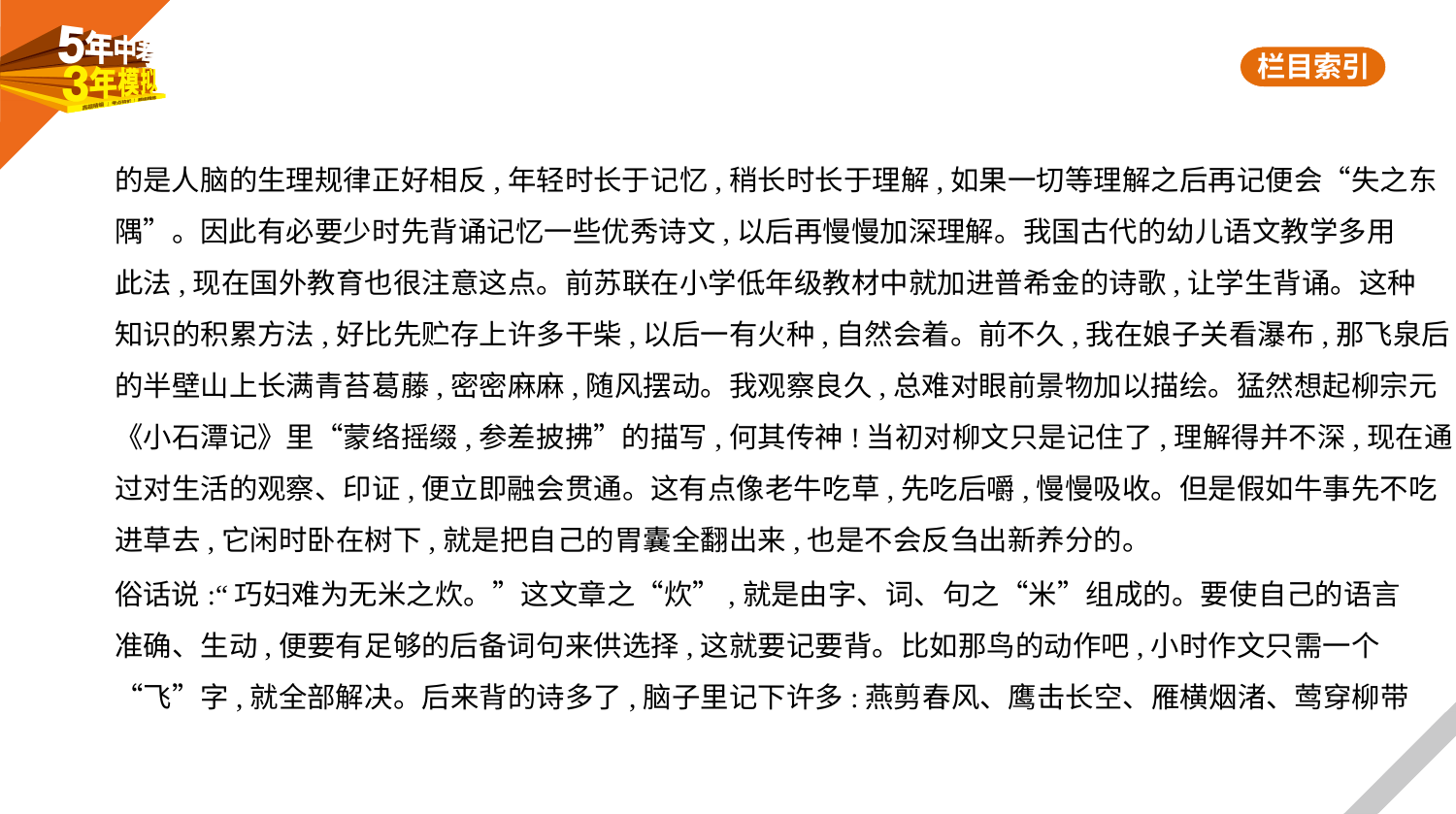

的是人脑的生理规律正好相反,年轻时长于记忆,稍长时长于理解,如果一切等理解之后再记便会“失之东
隅”。因此有必要少时先背诵记忆一些优秀诗文,以后再慢慢加深理解。我国古代的幼儿语文教学多用
此法,现在国外教育也很注意这点。前苏联在小学低年级教材中就加进普希金的诗歌,让学生背诵。这种
知识的积累方法,好比先贮存上许多干柴,以后一有火种,自然会着。前不久,我在娘子关看瀑布,那飞泉后
的半壁山上长满青苔葛藤,密密麻麻,随风摆动。我观察良久,总难对眼前景物加以描绘。猛然想起柳宗元
《小石潭记》里“蒙络摇缀,参差披拂”的描写,何其传神!当初对柳文只是记住了,理解得并不深,现在通
过对生活的观察、印证,便立即融会贯通。这有点像老牛吃草,先吃后嚼,慢慢吸收。但是假如牛事先不吃
进草去,它闲时卧在树下,就是把自己的胃囊全翻出来,也是不会反刍出新养分的。
俗话说:“巧妇难为无米之炊。”这文章之“炊”,就是由字、词、句之“米”组成的。要使自己的语言
准确、生动,便要有足够的后备词句来供选择,这就要记要背。比如那鸟的动作吧,小时作文只需一个
“飞”字,就全部解决。后来背的诗多了,脑子里记下许多:燕剪春风、鹰击长空、雁横烟渚、莺穿柳带